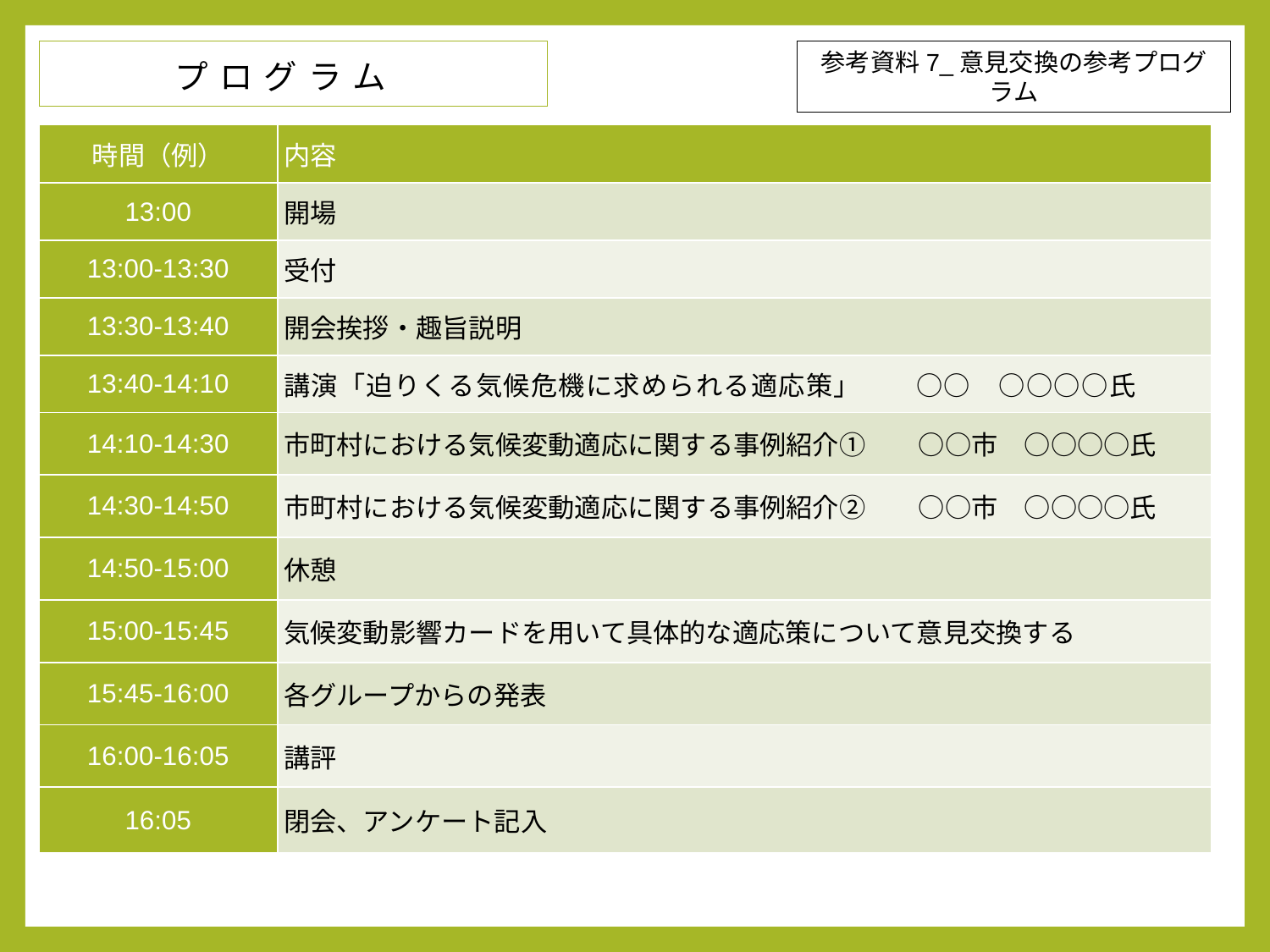

参考資料7_意見交換の参考プログラム
プログラム
| 時間（例） | 内容 |
| --- | --- |
| 13:00 | 開場 |
| 13:00-13:30 | 受付 |
| 13:30-13:40 | 開会挨拶・趣旨説明 |
| 13:40-14:10 | 講演「迫りくる気候危機に求められる適応策」　　○○　○○○○氏 |
| 14:10-14:30 | 市町村における気候変動適応に関する事例紹介①　　○○市　○○○○氏 |
| 14:30-14:50 | 市町村における気候変動適応に関する事例紹介②　　○○市　○○○○氏 |
| 14:50-15:00 | 休憩 |
| 15:00-15:45 | 気候変動影響カードを用いて具体的な適応策について意見交換する |
| 15:45-16:00 | 各グループからの発表 |
| 16:00-16:05 | 講評 |
| 16:05 | 閉会、アンケート記入 |